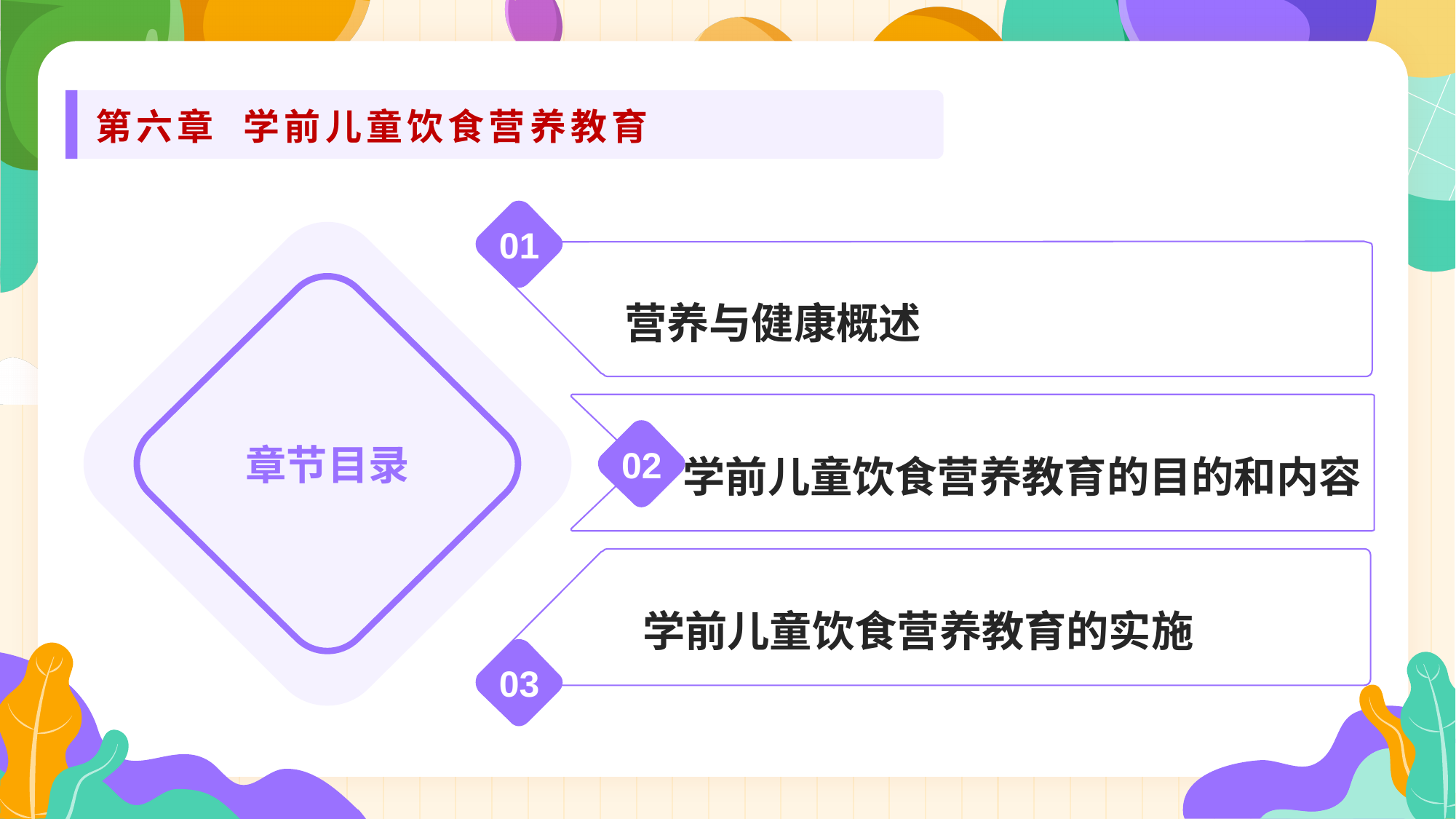

第六章  学前儿童饮食营养教育
01

营养与健康概述
章节目录
学前儿童饮食营养教育的目的和内容
02
 学前儿童饮食营养教育的实施
03